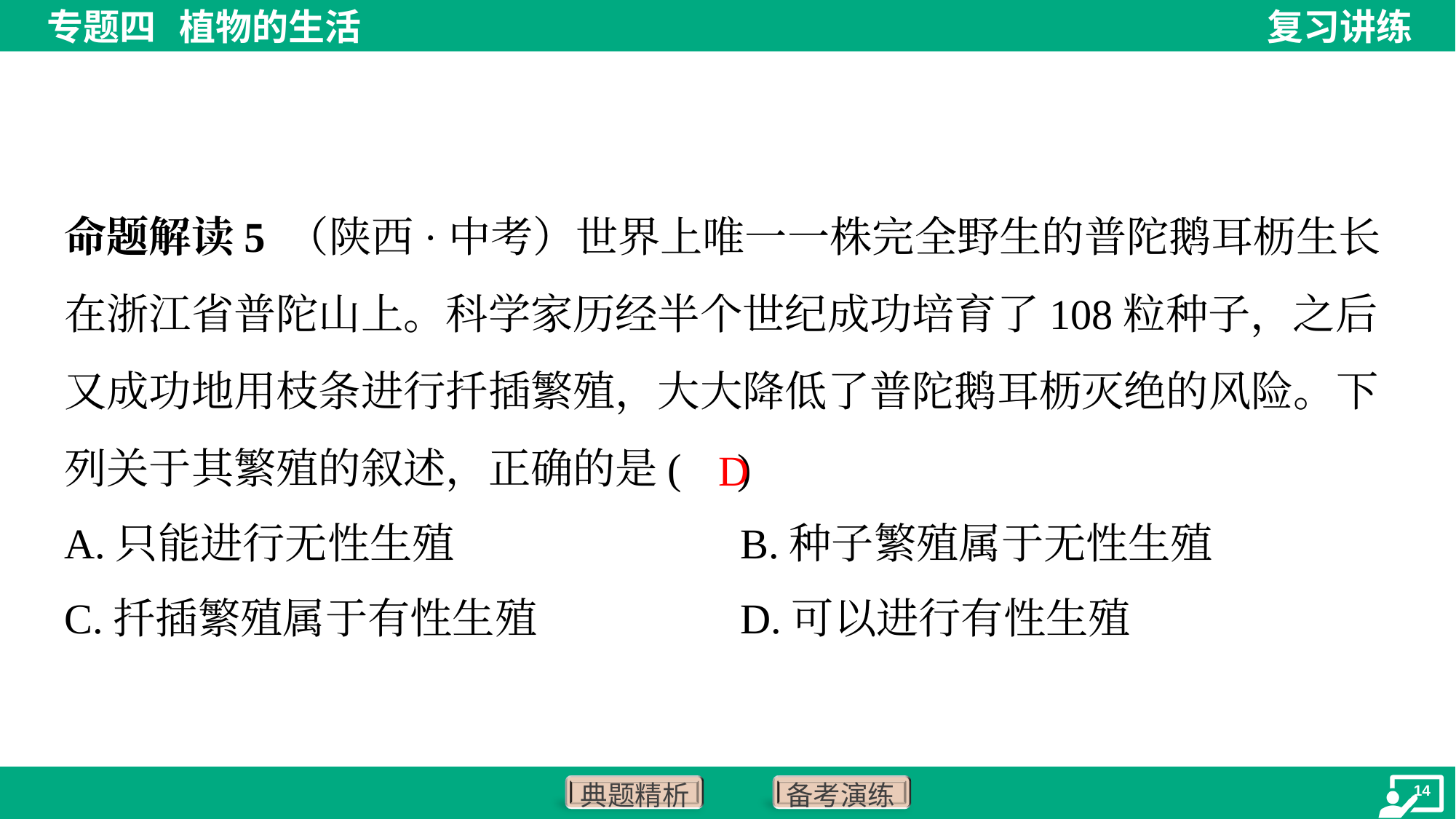

命题解读5 （陕西·中考）世界上唯一一株完全野生的普陀鹅耳枥生长在浙江省普陀山上。科学家历经半个世纪成功培育了108粒种子，之后又成功地用枝条进行扦插繁殖，大大降低了普陀鹅耳枥灭绝的风险。下列关于其繁殖的叙述，正确的是(     )
D
A.只能进行无性生殖	B.种子繁殖属于无性生殖
C.扦插繁殖属于有性生殖	D.可以进行有性生殖